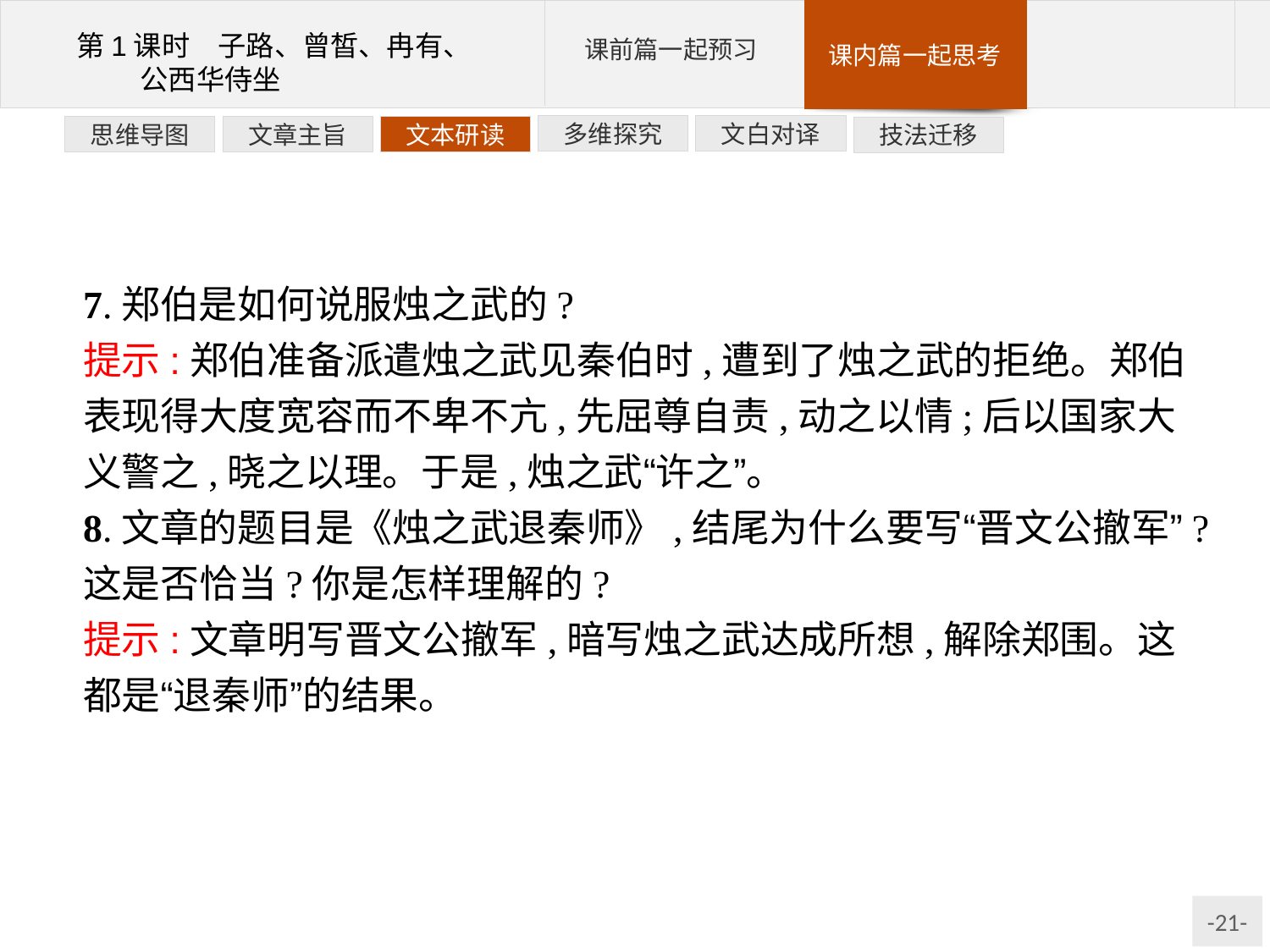

文白对译
多维探究
文本研读
文章主旨
思维导图
技法迁移
7.郑伯是如何说服烛之武的?
提示:郑伯准备派遣烛之武见秦伯时,遭到了烛之武的拒绝。郑伯表现得大度宽容而不卑不亢,先屈尊自责,动之以情;后以国家大义警之,晓之以理。于是,烛之武“许之”。
8.文章的题目是《烛之武退秦师》,结尾为什么要写“晋文公撤军”?这是否恰当?你是怎样理解的?
提示:文章明写晋文公撤军,暗写烛之武达成所想,解除郑围。这都是“退秦师”的结果。